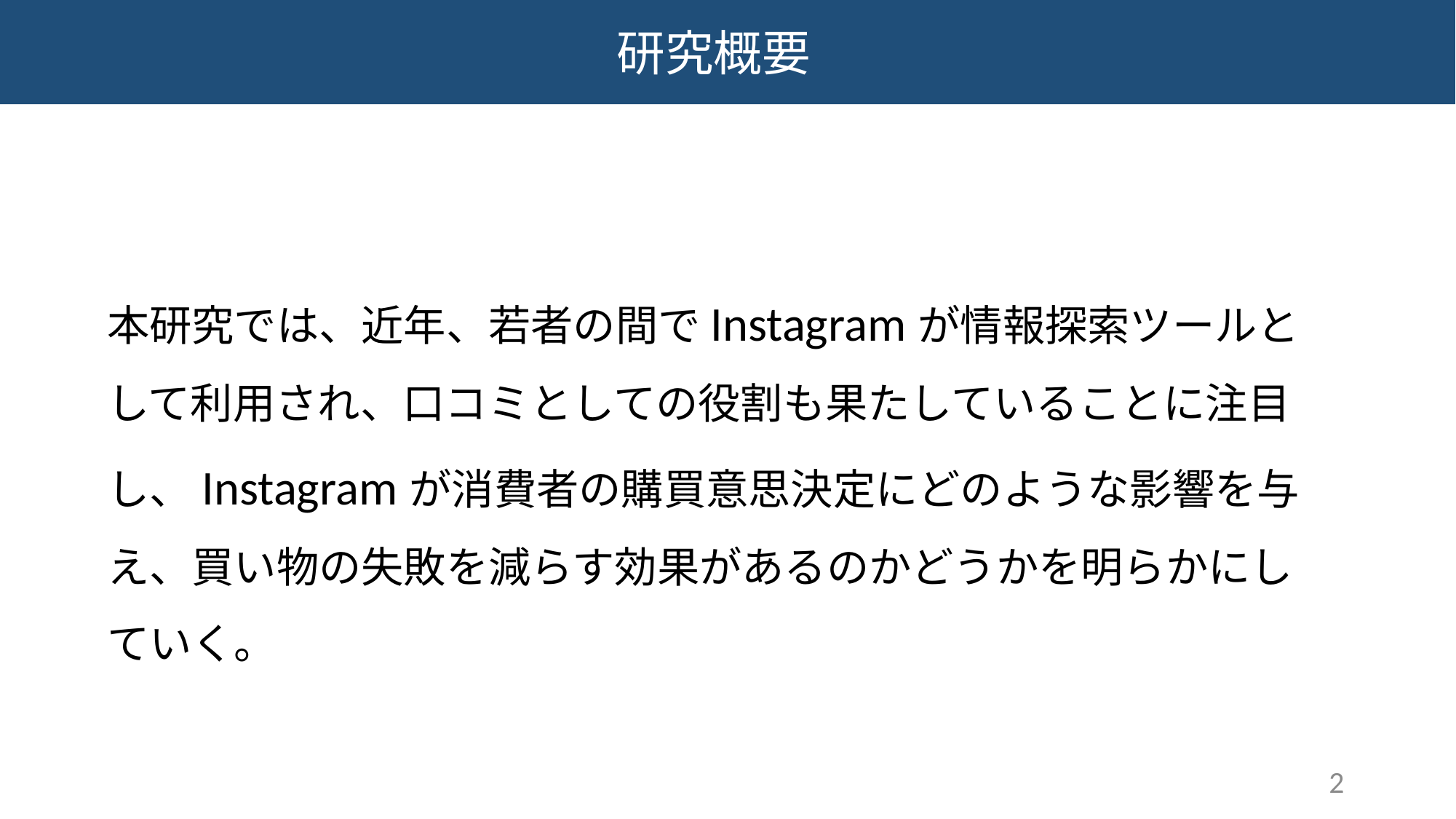

# 研究概要
本研究では、近年、若者の間でInstagramが情報探索ツールとして利用され、口コミとしての役割も果たしていることに注目し、Instagramが消費者の購買意思決定にどのような影響を与え、買い物の失敗を減らす効果があるのかどうかを明らかにしていく。

2